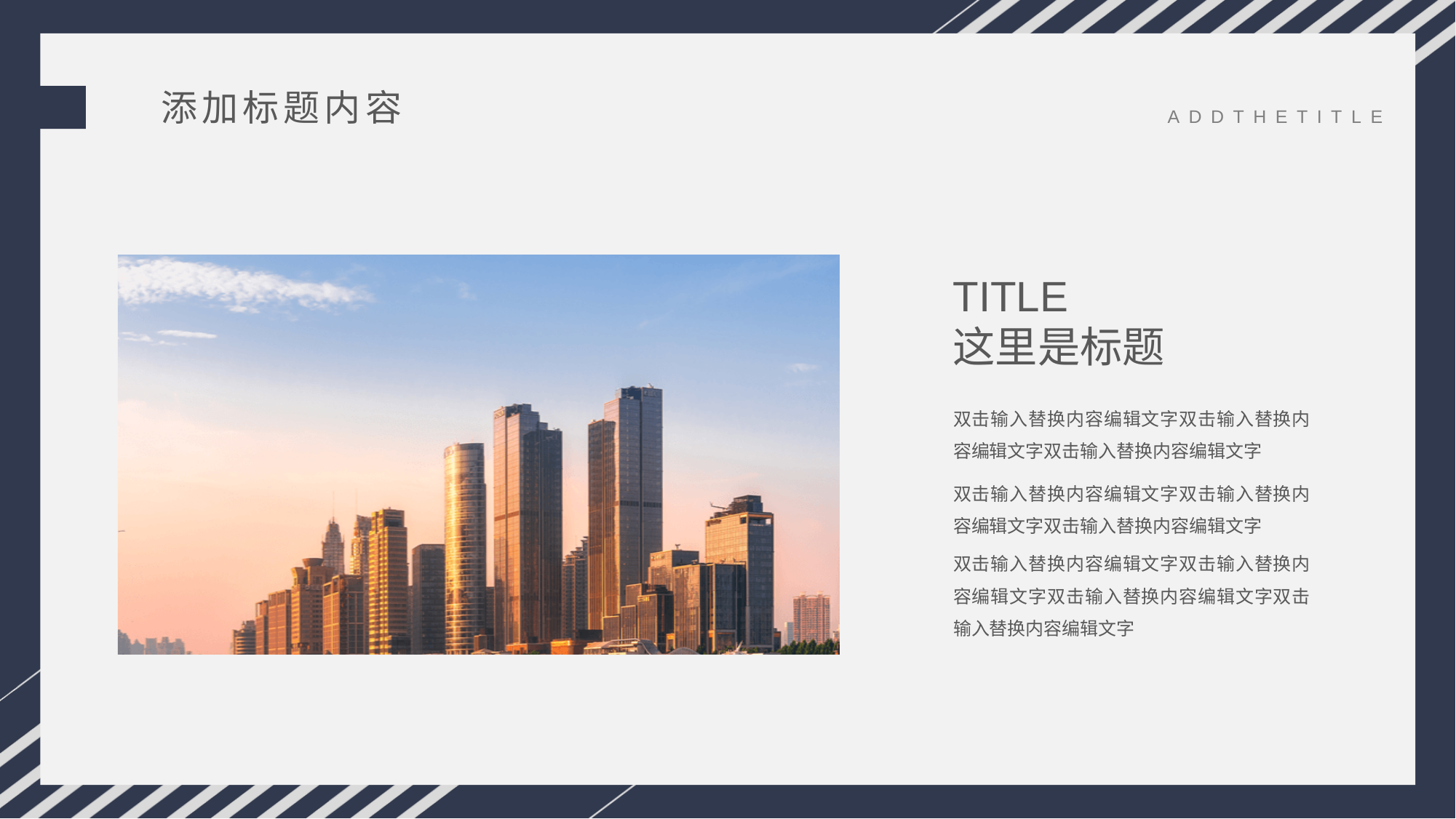

添加标题内容
ADDTHETITLE

TITLE
这里是标题
双击输入替换内容编辑文字双击输入替换内容编辑文字双击输入替换内容编辑文字
双击输入替换内容编辑文字双击输入替换内容编辑文字双击输入替换内容编辑文字
双击输入替换内容编辑文字双击输入替换内容编辑文字双击输入替换内容编辑文字双击输入替换内容编辑文字